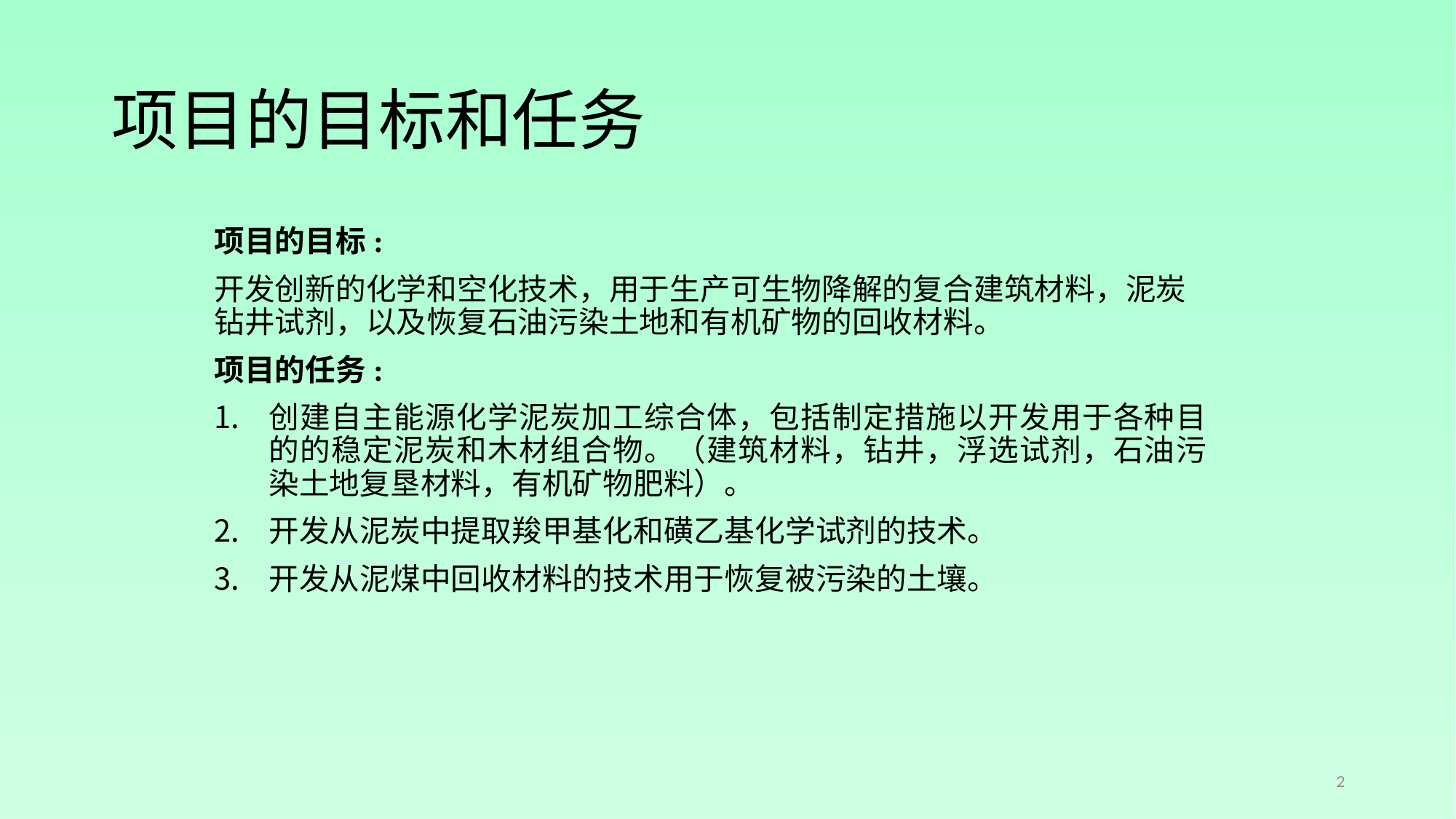

# 项目的目标和任务
项目的目标:
开发创新的化学和空化技术，用于生产可生物降解的复合建筑材料，泥炭钻井试剂，以及恢复石油污染土地和有机矿物的回收材料。
项目的任务:
创建自主能源化学泥炭加工综合体，包括制定措施以开发用于各种目的的稳定泥炭和木材组合物。（建筑材料，钻井，浮选试剂，石油污染土地复垦材料，有机矿物肥料）。
开发从泥炭中提取羧甲基化和磺乙基化学试剂的技术。
开发从泥煤中回收材料的技术用于恢复被污染的土壤。

2